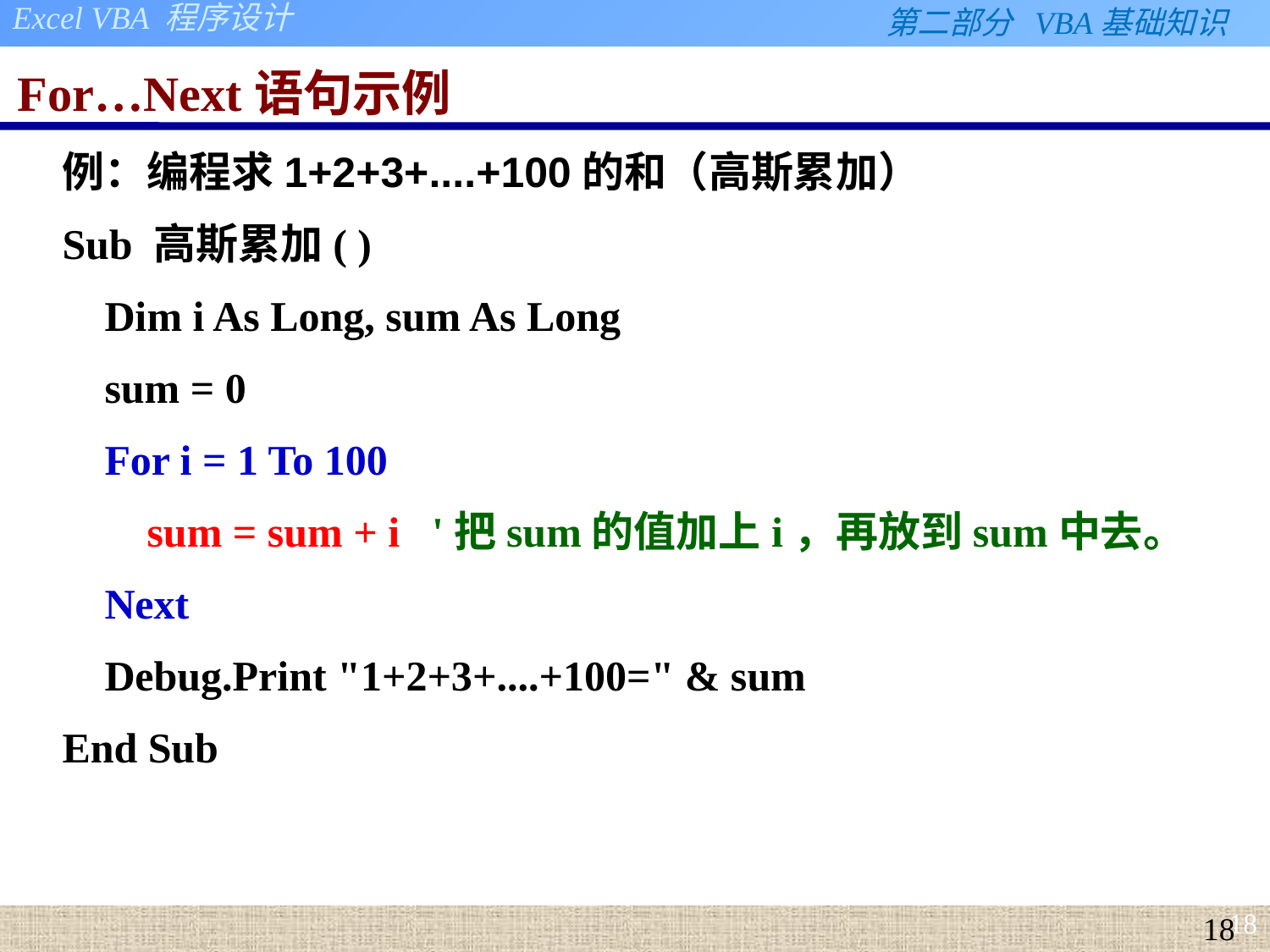

# For…Next语句示例
例：编程求1+2+3+....+100的和（高斯累加）
Sub 高斯累加( )
    Dim i As Long, sum As Long
    sum = 0
    For i = 1 To 100
        sum = sum + i   '把sum的值加上i，再放到sum中去。
    Next
    Debug.Print "1+2+3+....+100=" & sum
End Sub
18